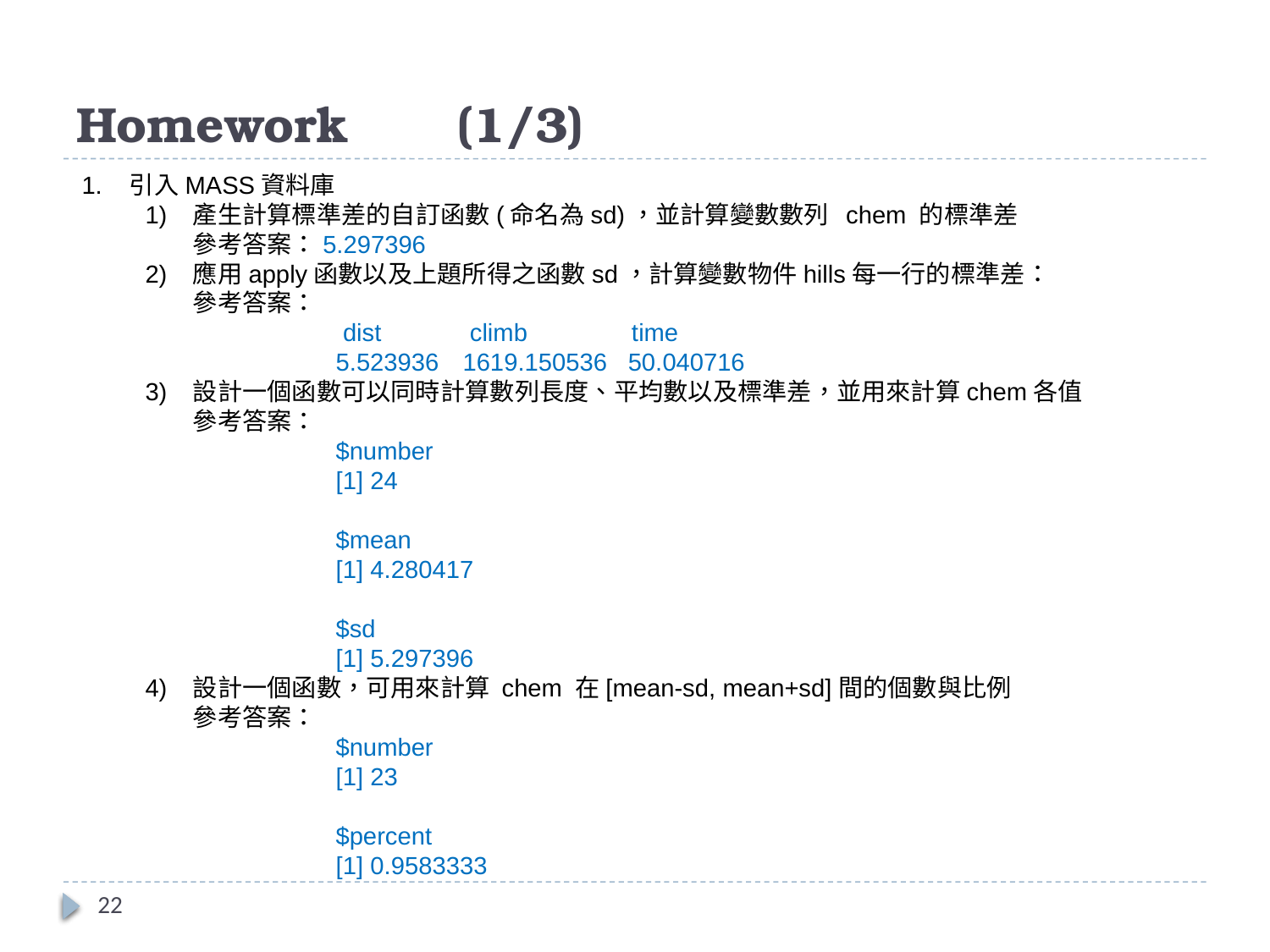

# Homework	(1/3)
引入MASS資料庫
產生計算標準差的自訂函數(命名為sd)，並計算變數數列  chem 的標準差
參考答案：5.297396
應用apply函數以及上題所得之函數sd，計算變數物件hills每一行的標準差：
參考答案：
		 dist      	 climb        	      time
   		5.523936 	1619.150536   50.040716
設計一個函數可以同時計算數列長度、平均數以及標準差，並用來計算chem各值
參考答案：
$number
[1] 24

$mean
[1] 4.280417

$sd
[1] 5.297396
設計一個函數，可用來計算 chem 在[mean-sd, mean+sd]間的個數與比例
參考答案：
$number
[1] 23

$percent
[1] 0.9583333
22